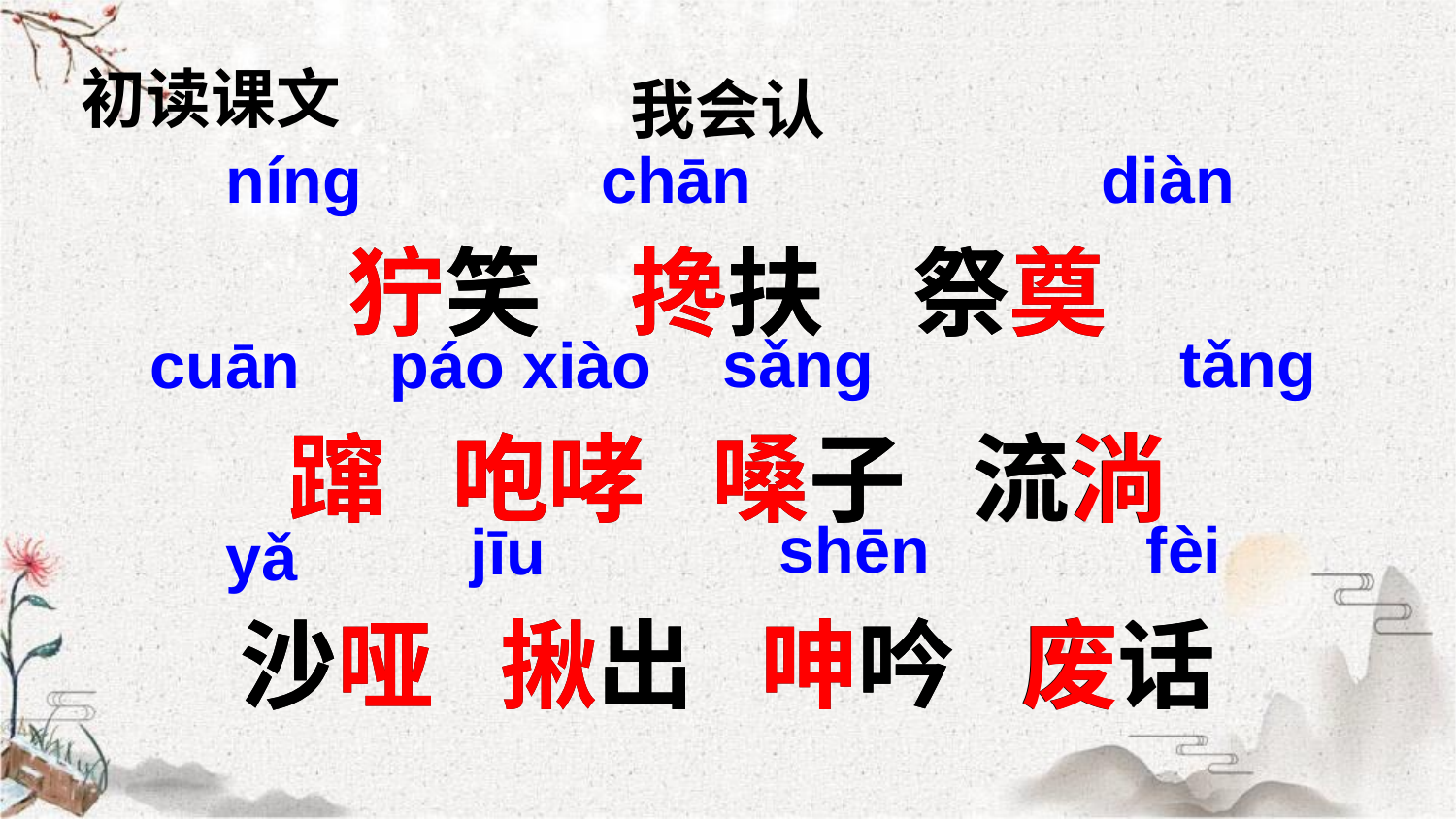

初读课文
我会认
nínɡ
chān
diàn
狞笑    搀扶    祭奠
蹿   咆哮   嗓子   流淌
沙哑   揪出   呻吟   废话
狞笑    搀扶    祭奠
蹿   咆哮   嗓子   流淌
沙哑   揪出   呻吟   废话
sǎnɡ
tǎnɡ
cuān
páo xiào
shēn
fèi
jīu
yǎ